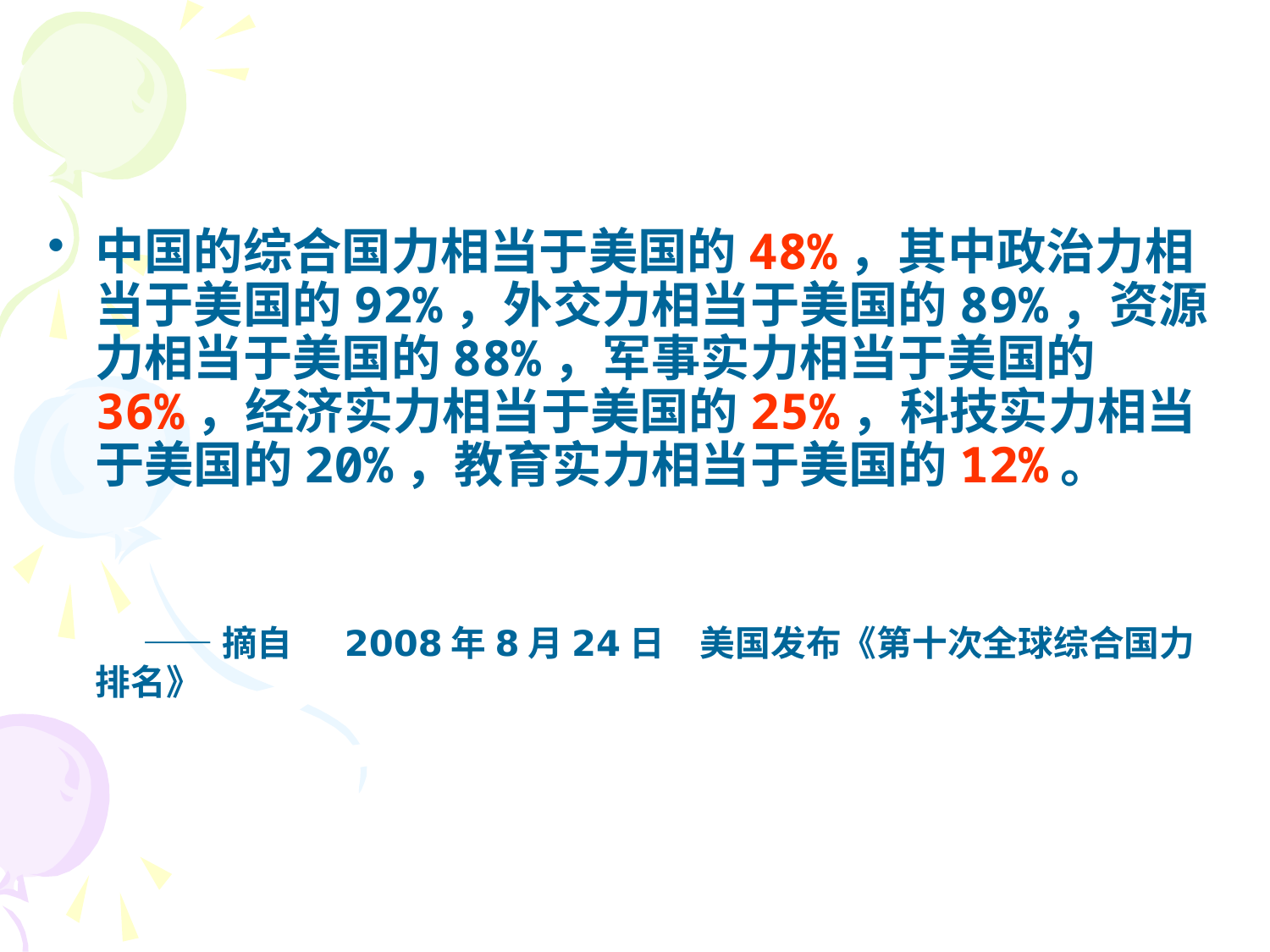

中国的综合国力相当于美国的48%，其中政治力相当于美国的92%，外交力相当于美国的89%，资源力相当于美国的88%，军事实力相当于美国的36%，经济实力相当于美国的25%，科技实力相当于美国的20%，教育实力相当于美国的12%。

          ——摘自 　2008年8月24日　美国发布《第十次全球综合国力排名》